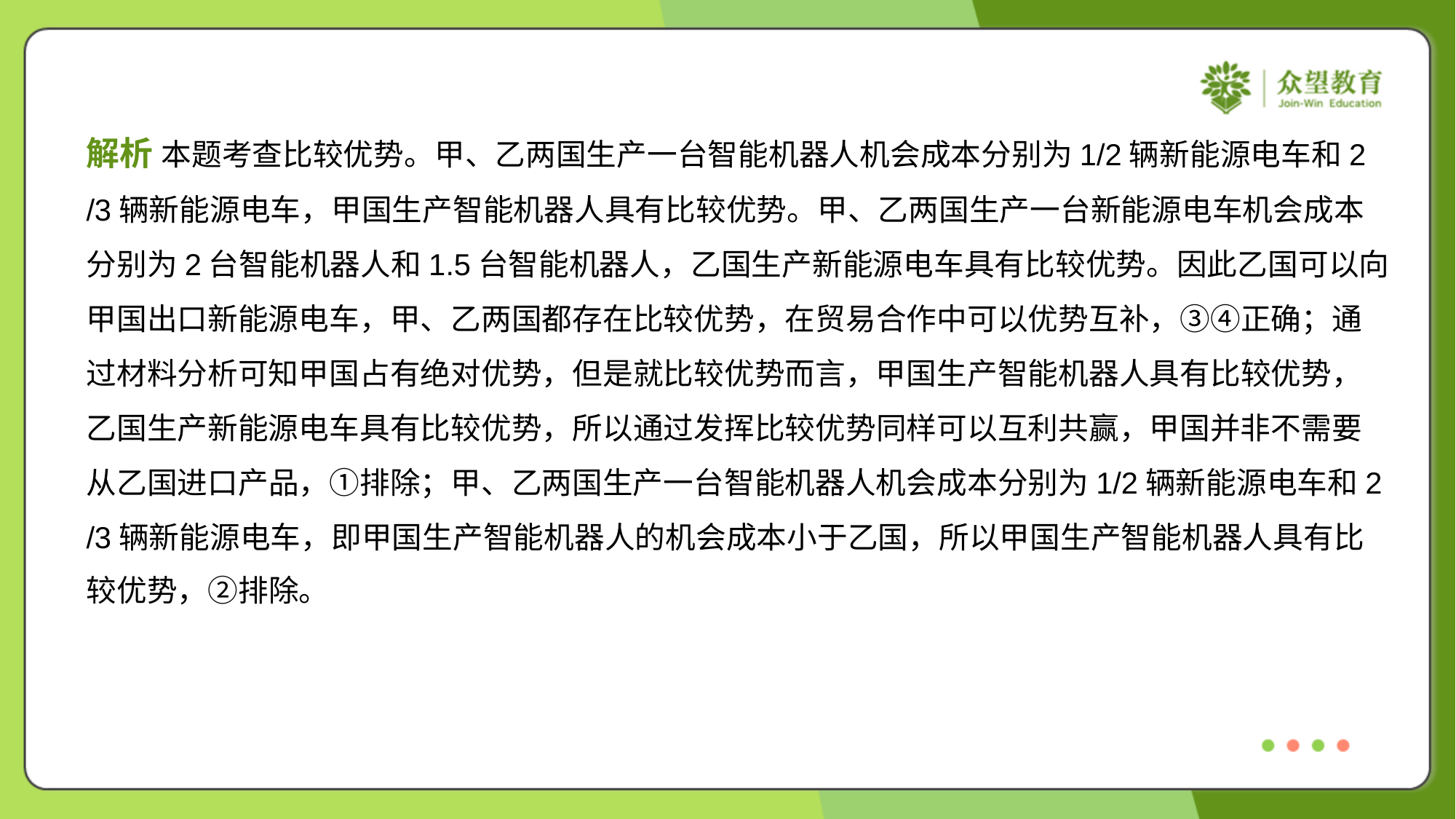

解析 本题考查比较优势。甲、乙两国生产一台智能机器人机会成本分别为1/2辆新能源电车和2
/3辆新能源电车，甲国生产智能机器人具有比较优势。甲、乙两国生产一台新能源电车机会成本
分别为2台智能机器人和1.5台智能机器人，乙国生产新能源电车具有比较优势。因此乙国可以向
甲国出口新能源电车，甲、乙两国都存在比较优势，在贸易合作中可以优势互补，③④正确；通
过材料分析可知甲国占有绝对优势，但是就比较优势而言，甲国生产智能机器人具有比较优势，
乙国生产新能源电车具有比较优势，所以通过发挥比较优势同样可以互利共赢，甲国并非不需要
从乙国进口产品，①排除；甲、乙两国生产一台智能机器人机会成本分别为1/2辆新能源电车和2
/3辆新能源电车，即甲国生产智能机器人的机会成本小于乙国，所以甲国生产智能机器人具有比
较优势，②排除。